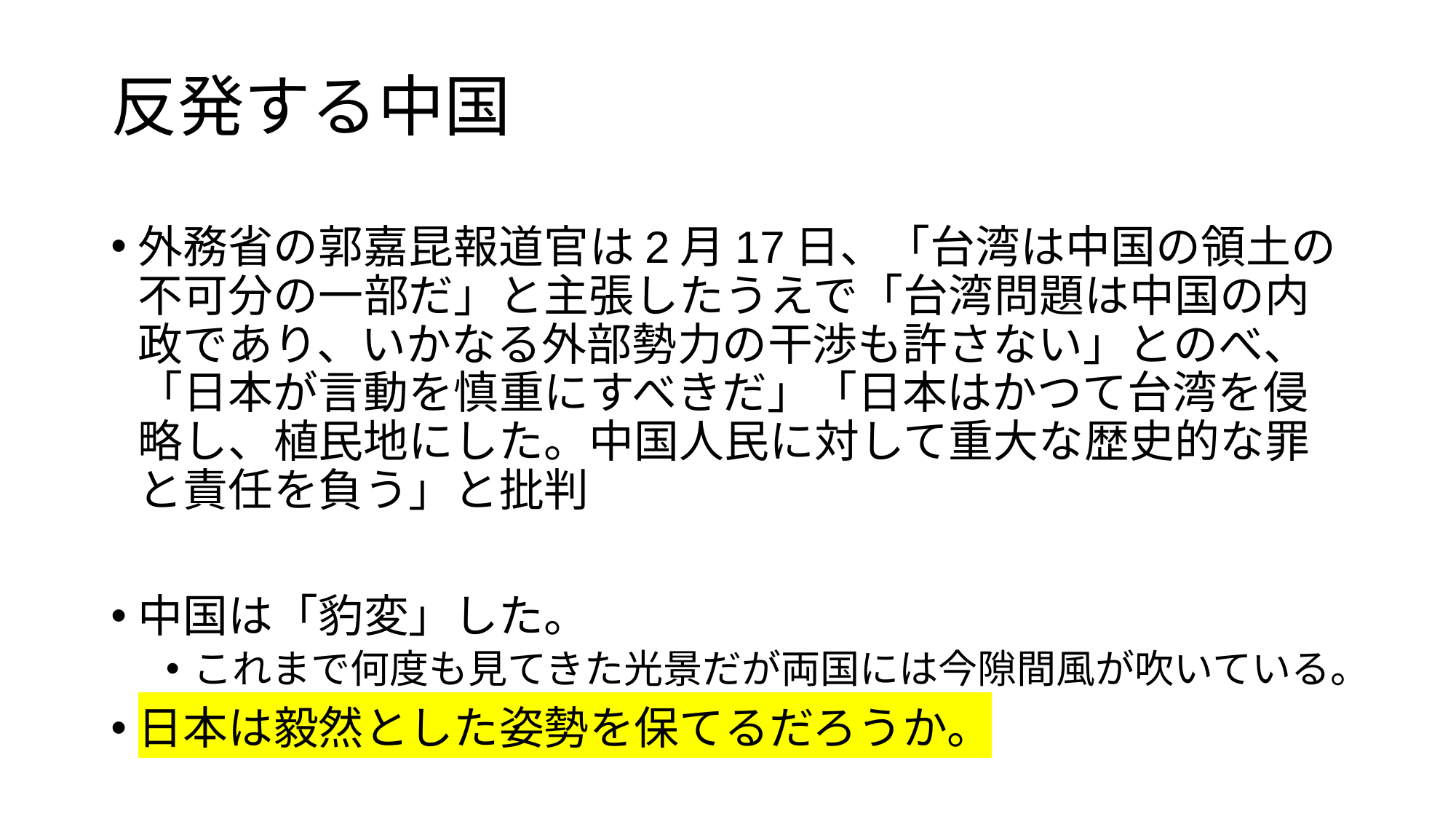

# 反発する中国
外務省の郭嘉昆報道官は2月17日、「台湾は中国の領土の不可分の一部だ」と主張したうえで「台湾問題は中国の内政であり、いかなる外部勢力の干渉も許さない」とのべ、「日本が言動を慎重にすべきだ」「日本はかつて台湾を侵略し、植民地にした。中国人民に対して重大な歴史的な罪と責任を負う」と批判

中国は「豹変」した。
これまで何度も見てきた光景だが両国には今隙間風が吹いている。
日本は毅然とした姿勢を保てるだろうか。